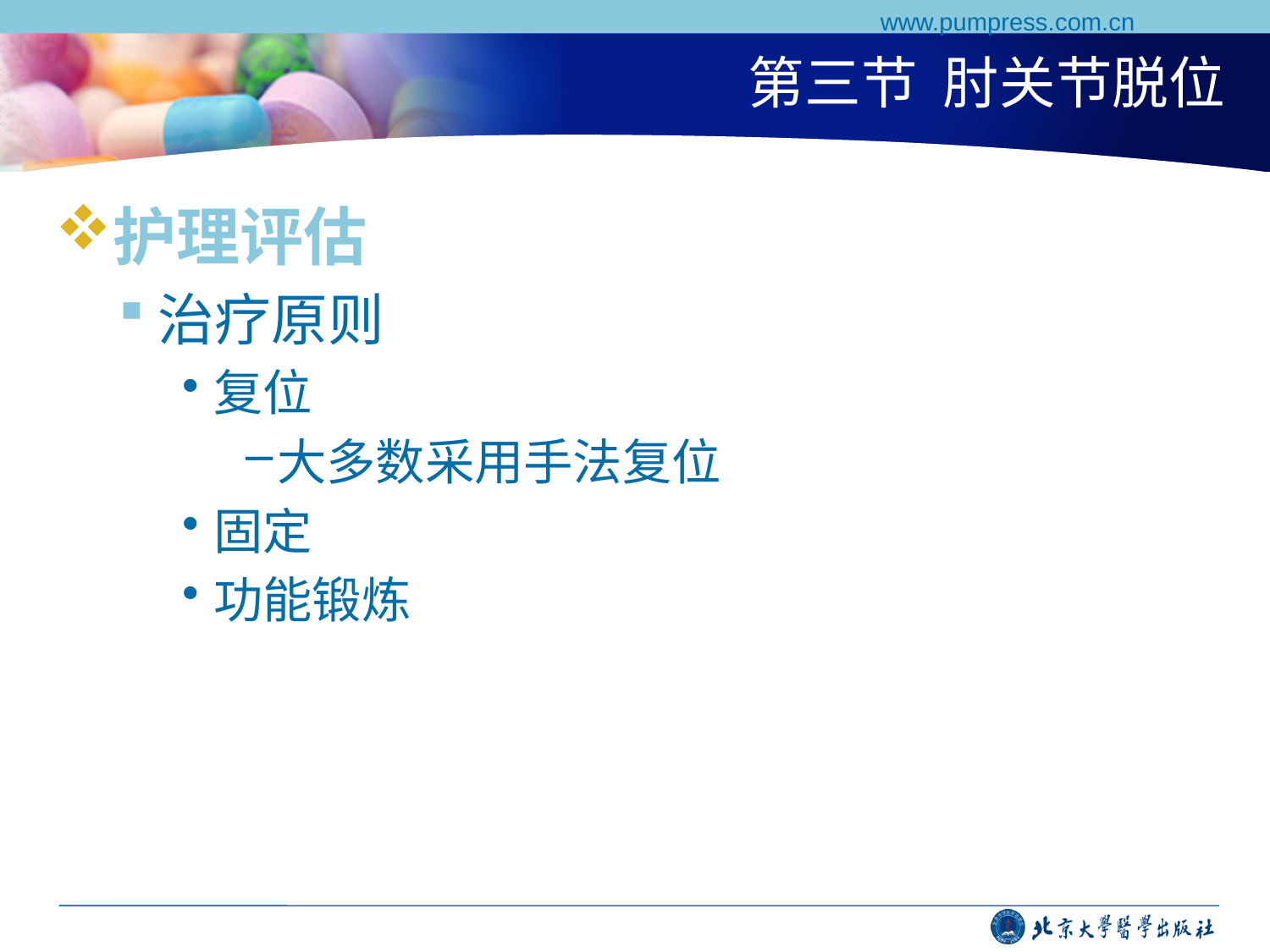

www.pumpress.com.cn
# 第三节  肘关节脱位
护理评估
治疗原则
复位
大多数采用手法复位
固定
功能锻炼